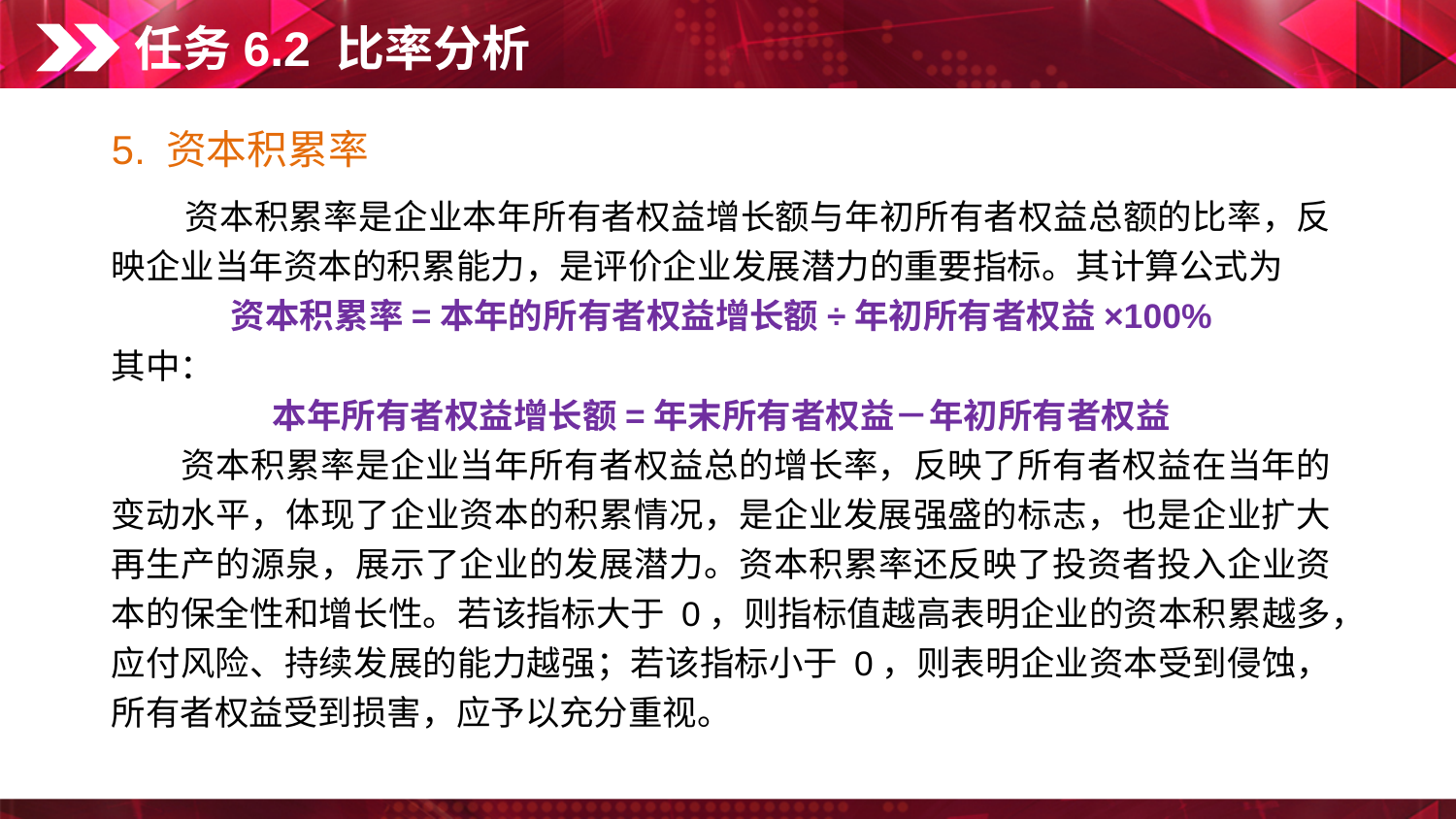

任务6.2 比率分析

5. 资本积累率
　　资本积累率是企业本年所有者权益增长额与年初所有者权益总额的比率，反映企业当年资本的积累能力，是评价企业发展潜力的重要指标。其计算公式为
资本积累率=本年的所有者权益增长额÷年初所有者权益×100%
其中：
本年所有者权益增长额=年末所有者权益－年初所有者权益
　　资本积累率是企业当年所有者权益总的增长率，反映了所有者权益在当年的变动水平，体现了企业资本的积累情况，是企业发展强盛的标志，也是企业扩大再生产的源泉，展示了企业的发展潜力。资本积累率还反映了投资者投入企业资本的保全性和增长性。若该指标大于 0，则指标值越高表明企业的资本积累越多，应付风险、持续发展的能力越强；若该指标小于 0，则表明企业资本受到侵蚀，所有者权益受到损害，应予以充分重视。